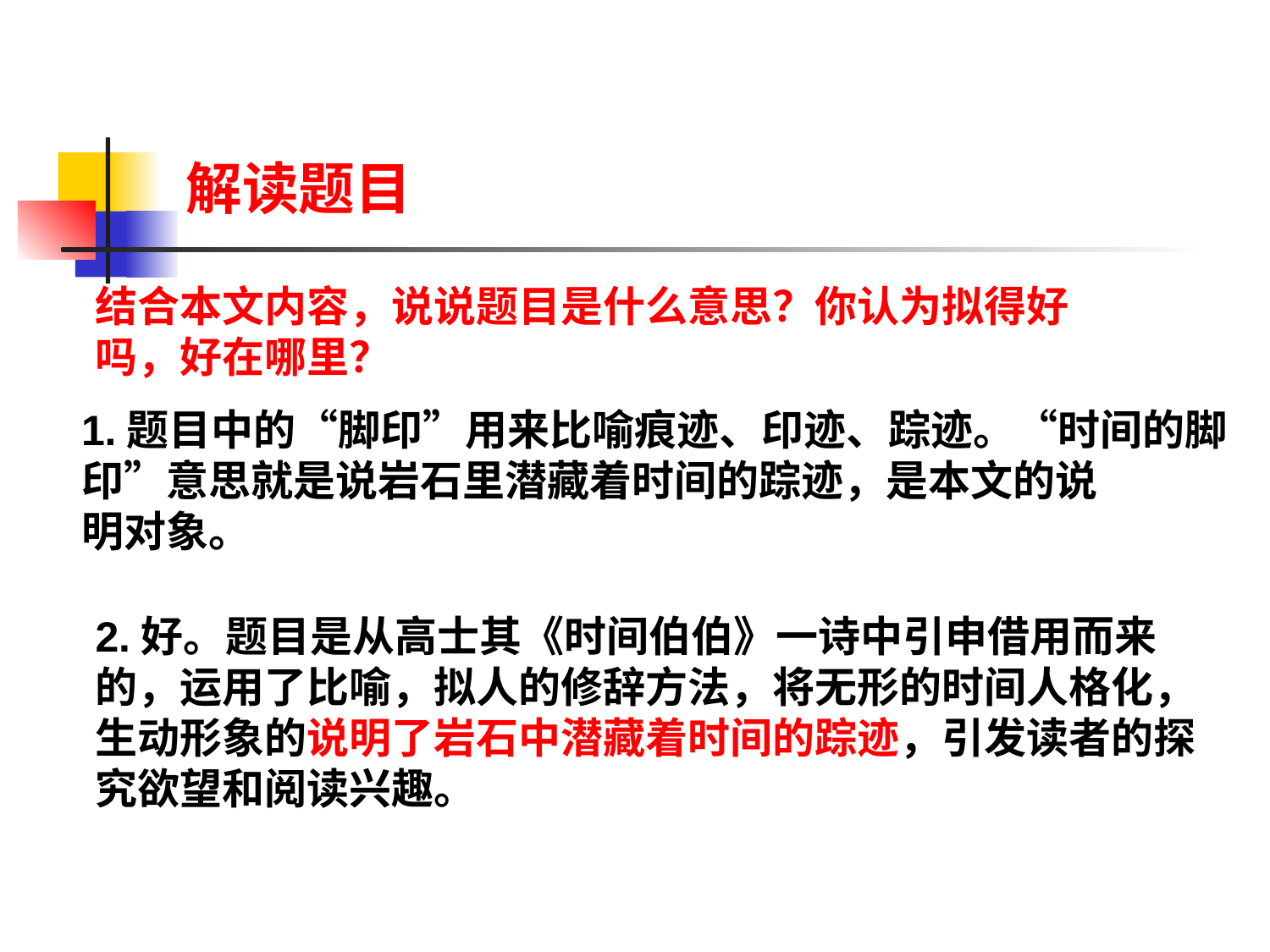

解读题目
结合本文内容，说说题目是什么意思？你认为拟得好吗，好在哪里？

1.题目中的“脚印”用来比喻痕迹、印迹、踪迹。“时间的脚
印”意思就是说岩石里潜藏着时间的踪迹，是本文的说
明对象。
2.好。题目是从高士其《时间伯伯》一诗中引申借用而来
的，运用了比喻，拟人的修辞方法，将无形的时间人格化，生动形象的说明了岩石中潜藏着时间的踪迹，引发读者的探究欲望和阅读兴趣。